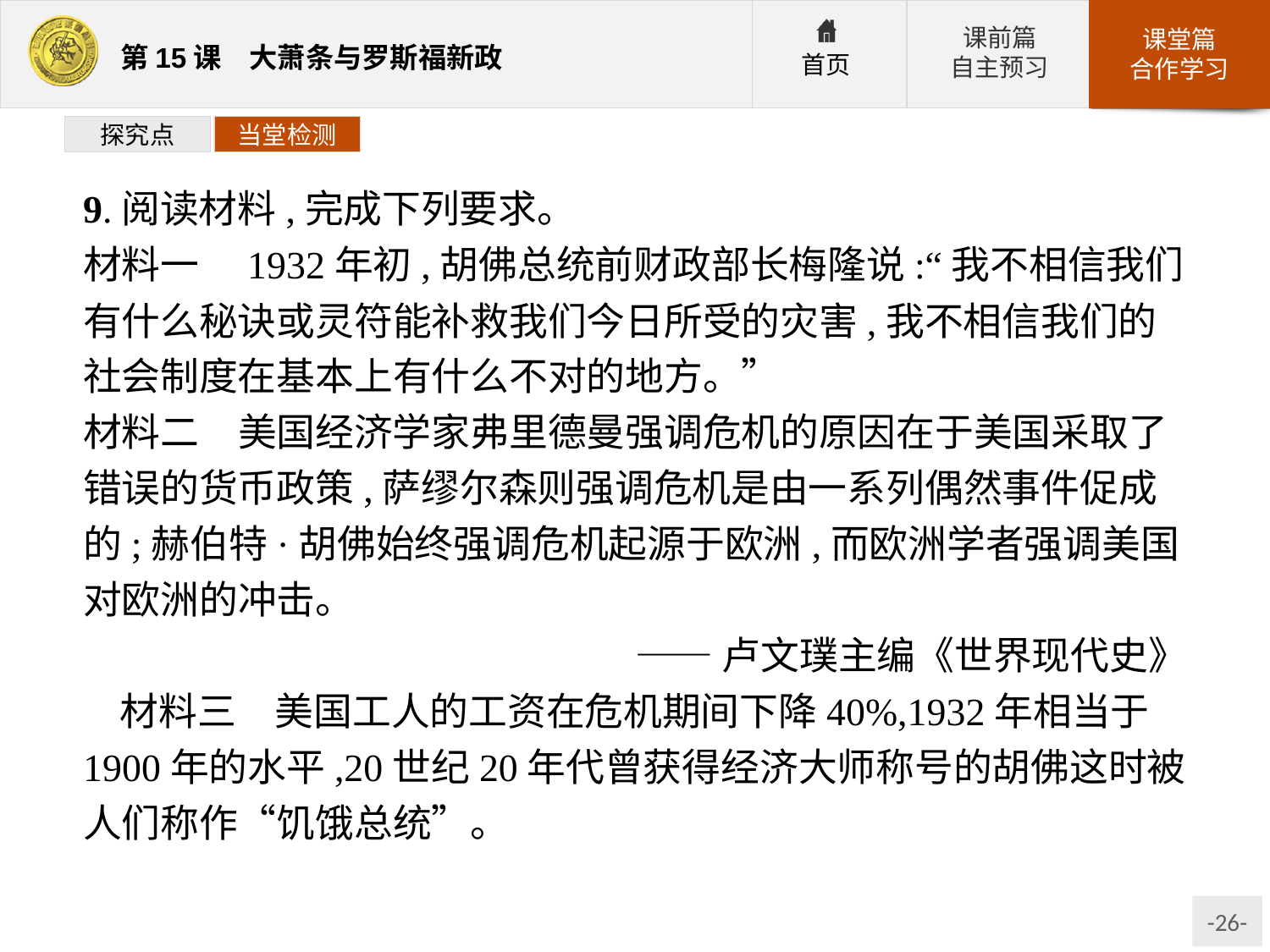

探究点
当堂检测
9.阅读材料,完成下列要求。
材料一　1932年初,胡佛总统前财政部长梅隆说:“我不相信我们有什么秘诀或灵符能补救我们今日所受的灾害,我不相信我们的社会制度在基本上有什么不对的地方。”
材料二　美国经济学家弗里德曼强调危机的原因在于美国采取了错误的货币政策,萨缪尔森则强调危机是由一系列偶然事件促成的;赫伯特·胡佛始终强调危机起源于欧洲,而欧洲学者强调美国对欧洲的冲击。
——卢文璞主编《世界现代史》
材料三　美国工人的工资在危机期间下降40%,1932年相当于1900年的水平,20世纪20年代曾获得经济大师称号的胡佛这时被人们称作“饥饿总统”。